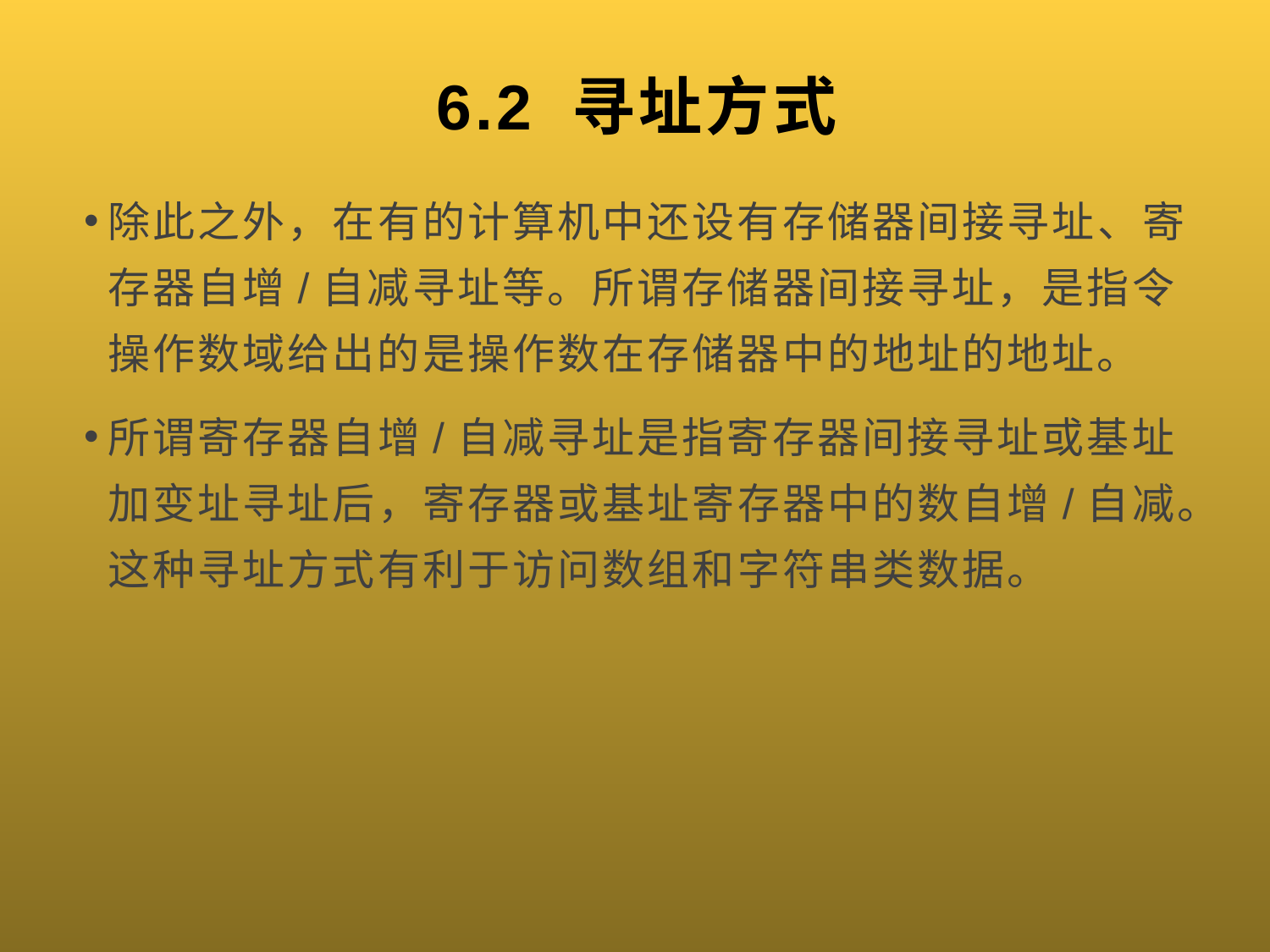

# 6.2 寻址方式
除此之外，在有的计算机中还设有存储器间接寻址、寄存器自增/自减寻址等。所谓存储器间接寻址，是指令操作数域给出的是操作数在存储器中的地址的地址。
所谓寄存器自增/自减寻址是指寄存器间接寻址或基址加变址寻址后，寄存器或基址寄存器中的数自增/自减。这种寻址方式有利于访问数组和字符串类数据。